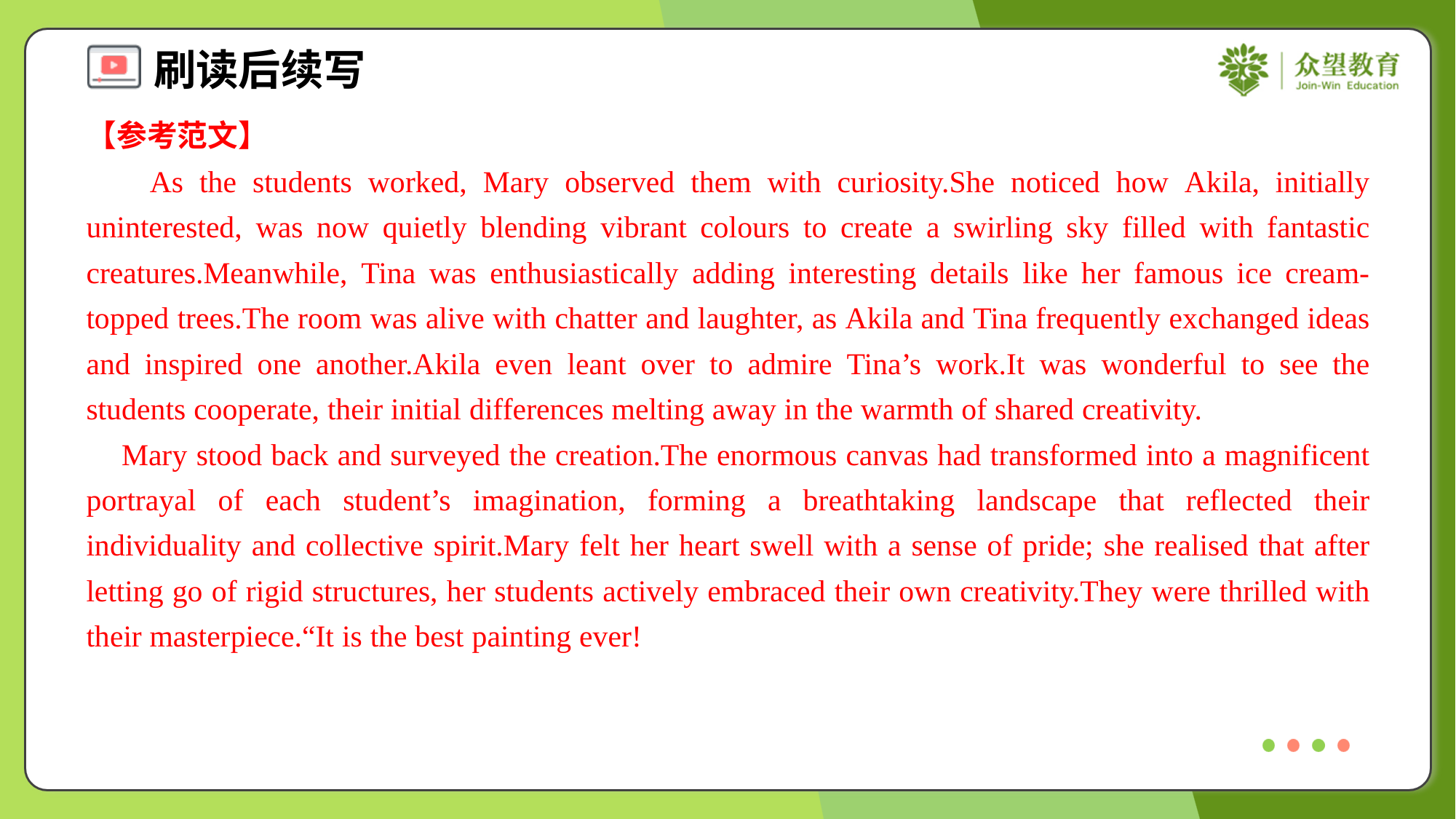

【参考范文】
    As the students worked, Mary observed them with curiosity.She noticed how Akila, initially uninterested, was now quietly blending vibrant colours to create a swirling sky filled with fantastic creatures.Meanwhile, Tina was enthusiastically adding interesting details like her famous ice cream-topped trees.The room was alive with chatter and laughter, as Akila and Tina frequently exchanged ideas and inspired one another.Akila even leant over to admire Tina’s work.It was wonderful to see the students cooperate, their initial differences melting away in the warmth of shared creativity.
    Mary stood back and surveyed the creation.The enormous canvas had transformed into a magnificent portrayal of each student’s imagination, forming a breathtaking landscape that reflected their individuality and collective spirit.Mary felt her heart swell with a sense of pride; she realised that after letting go of rigid structures, her students actively embraced their own creativity.They were thrilled with their masterpiece.“It is the best painting ever!